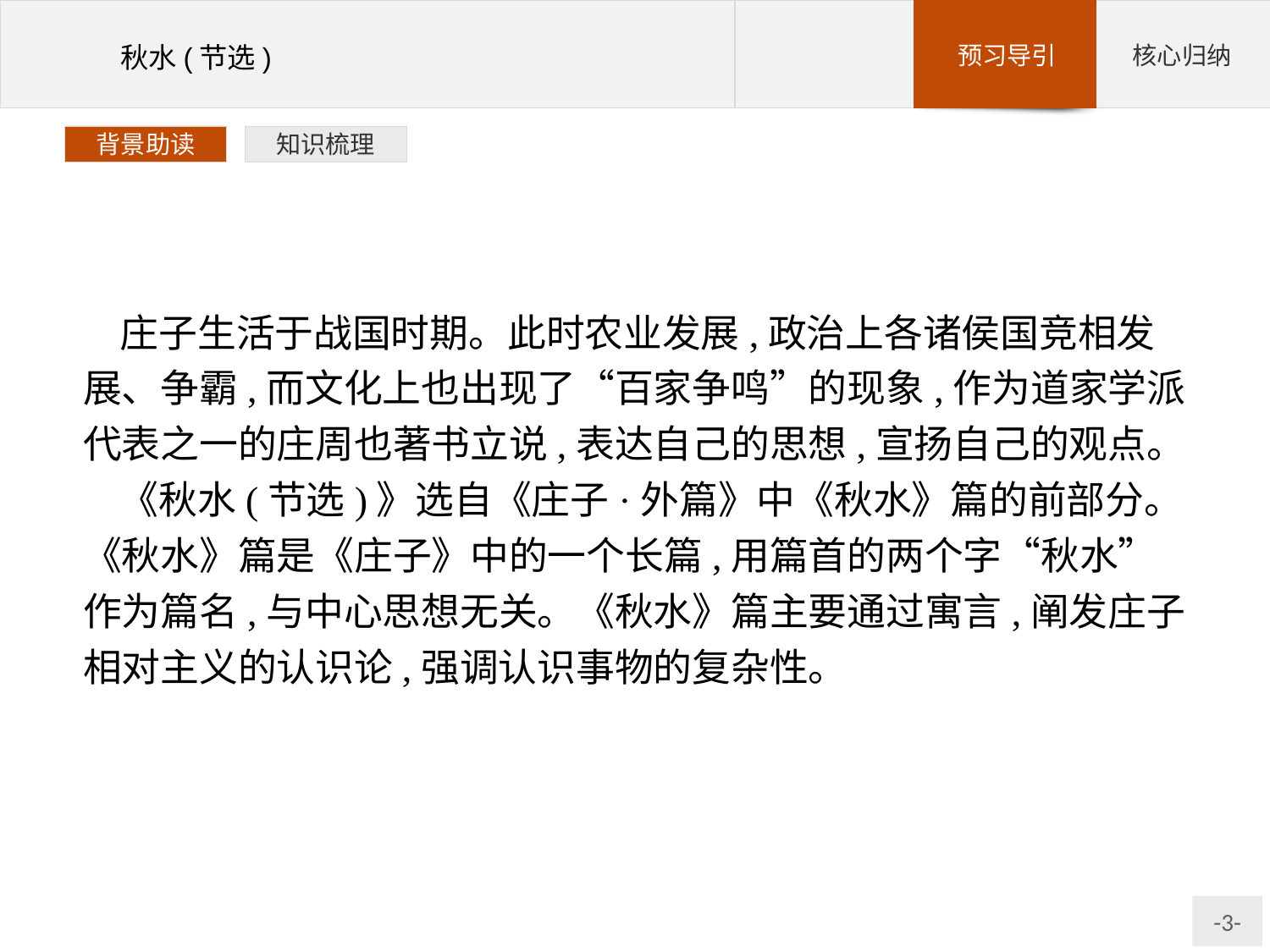

背景助读
知识梳理
庄子生活于战国时期。此时农业发展,政治上各诸侯国竞相发展、争霸,而文化上也出现了“百家争鸣”的现象,作为道家学派代表之一的庄周也著书立说,表达自己的思想,宣扬自己的观点。
《秋水(节选)》选自《庄子·外篇》中《秋水》篇的前部分。《秋水》篇是《庄子》中的一个长篇,用篇首的两个字“秋水”作为篇名,与中心思想无关。《秋水》篇主要通过寓言,阐发庄子相对主义的认识论,强调认识事物的复杂性。